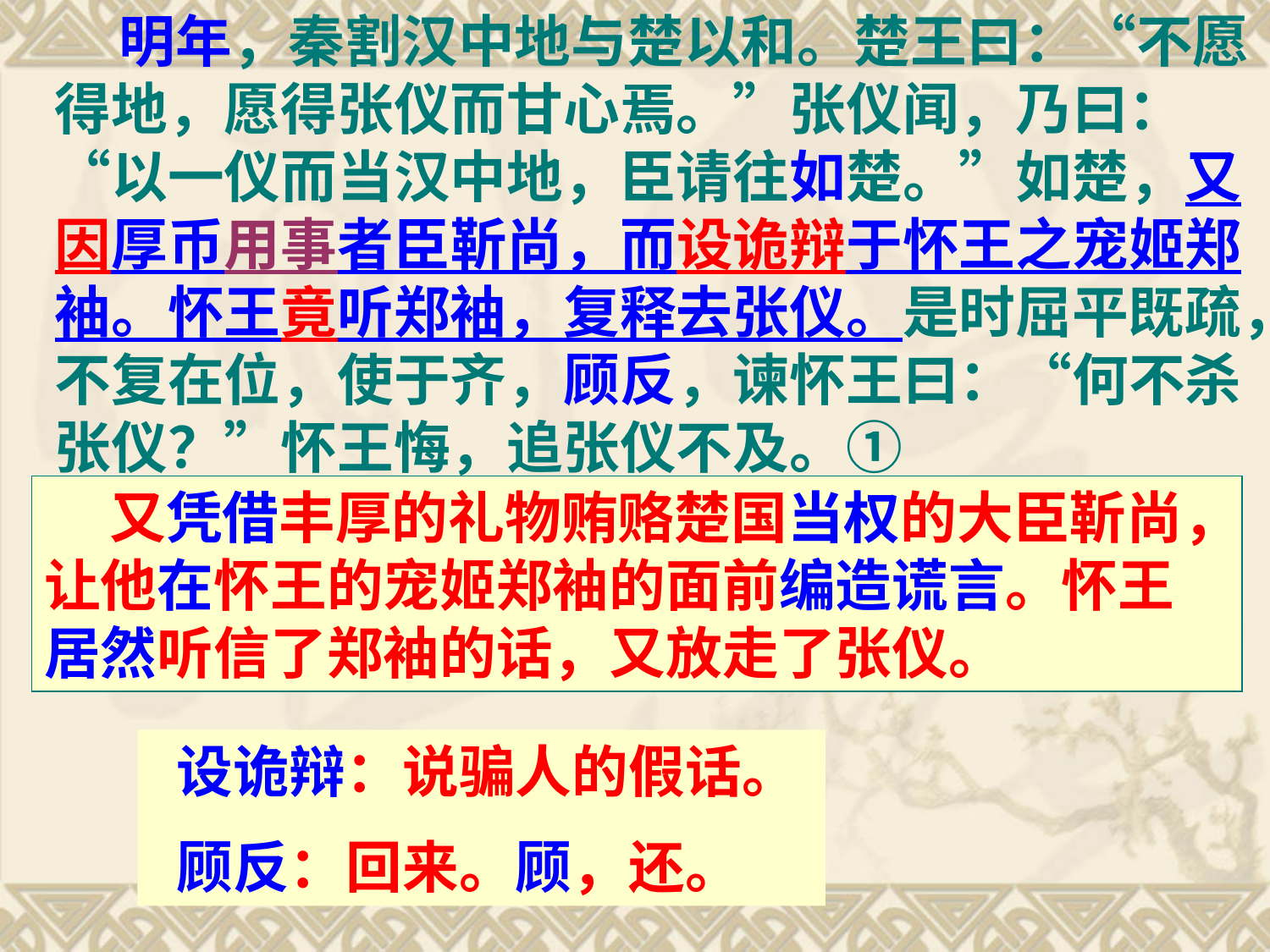

明年，秦割汉中地与楚以和。楚王曰：“不愿得地，愿得张仪而甘心焉。”张仪闻，乃曰：“以一仪而当汉中地，臣请往如楚。”如楚，又因厚币用事者臣靳尚，而设诡辩于怀王之宠姬郑袖。怀王竟听郑袖，复释去张仪。是时屈平既疏，不复在位，使于齐，顾反，谏怀王曰：“何不杀张仪？”怀王悔，追张仪不及。①
    又凭借丰厚的礼物贿赂楚国当权的大臣靳尚，让他在怀王的宠姬郑袖的面前编造谎言。怀王居然听信了郑袖的话，又放走了张仪。

 设诡辩：说骗人的假话。
 顾反：回来。顾，还。